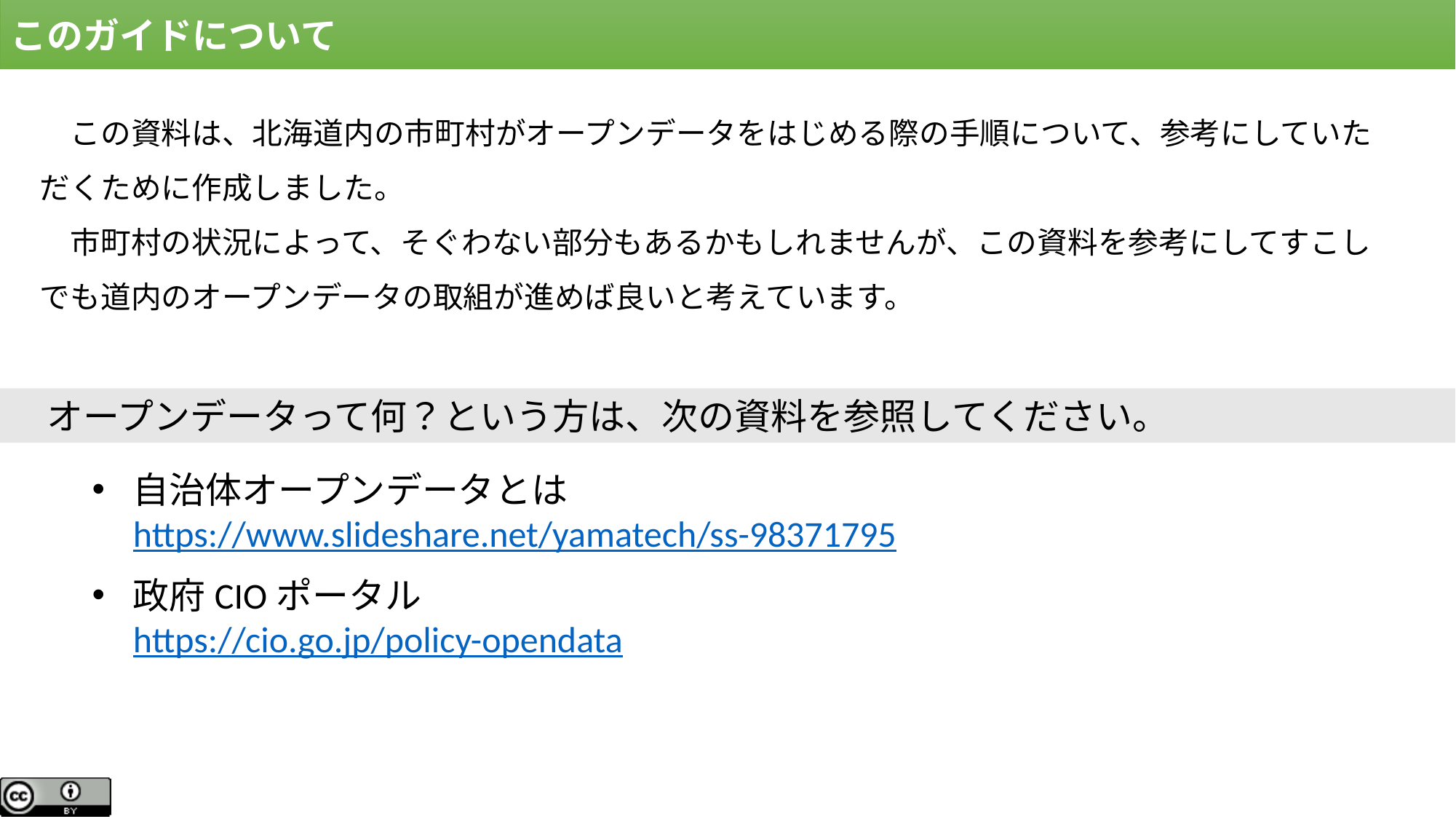

このガイドについて
　この資料は、北海道内の市町村がオープンデータをはじめる際の手順について、参考にしていただくために作成しました。
　市町村の状況によって、そぐわない部分もあるかもしれませんが、この資料を参考にしてすこしでも道内のオープンデータの取組が進めば良いと考えています。
　オープンデータって何？という方は、次の資料を参照してください。
自治体オープンデータとは
https://www.slideshare.net/yamatech/ss-98371795
政府CIOポータル
https://cio.go.jp/policy-opendata
2